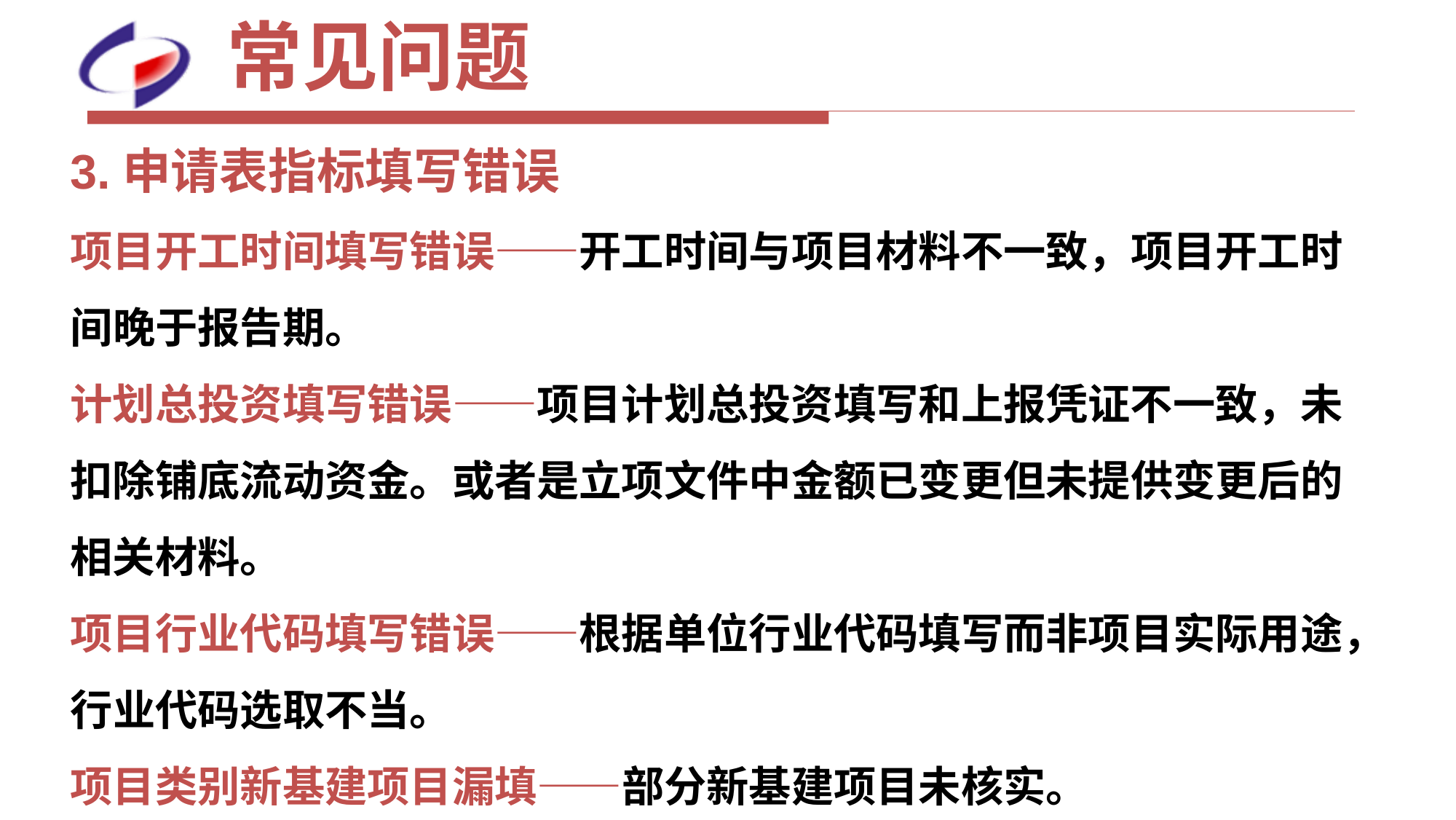

# 常见问题
3.申请表指标填写错误
项目开工时间填写错误——开工时间与项目材料不一致，项目开工时间晚于报告期。
计划总投资填写错误——项目计划总投资填写和上报凭证不一致，未扣除铺底流动资金。或者是立项文件中金额已变更但未提供变更后的相关材料。
项目行业代码填写错误——根据单位行业代码填写而非项目实际用途，行业代码选取不当。
项目类别新基建项目漏填——部分新基建项目未核实。